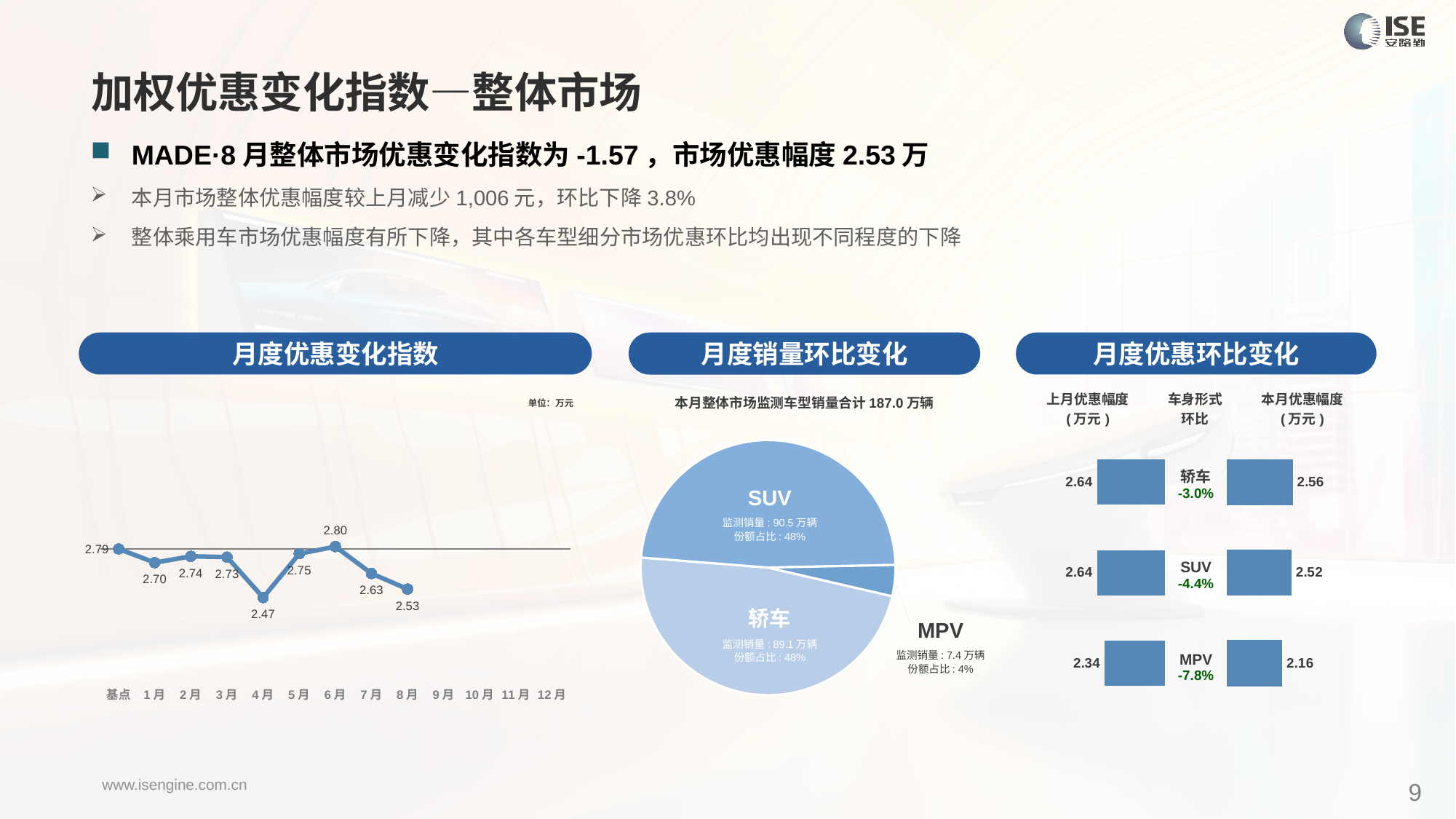

加权优惠变化指数—整体市场
MADE·8月整体市场优惠变化指数为-1.57，市场优惠幅度2.53万
本月市场整体优惠幅度较上月减少1,006元，环比下降3.8%
整体乘用车市场优惠幅度有所下降，其中各车型细分市场优惠环比均出现不同程度的下降
月度优惠变化指数

月度优惠环比变化

月度销量环比变化

### Chart

| Category | Y2024 |
|---|---|
| 基点 | 0.0 |
| 1月 | -0.5377555543318082 |
| 2月 | -0.2897483590059694 |
| 3月 | -0.32 |
| 4月 | -1.9 |
| 5月 | -0.19 |
| 6月 | 0.09 |
| 7月 | -0.96 |
| 8月 | -1.57 |
| 9月 | None |
| 10月 | None |
| 11月 | None |
| 12月 | None |
本月整体市场监测车型销量合计187.0万辆
| 上月优惠幅度 (万元) | 车身形式 环比 | 本月优惠幅度 (万元) |
| --- | --- | --- |
单位：万元

### Chart

| Category | 车身市场 |
|---|---|
| 轿车 | 890948.0 |
| SUV | 905094.0 |
| MPV | 73719.0 |
| 轿车 -3.0% |
| --- |
| SUV -4.4% |
| MPV -7.8% |

### Chart

| Category | 成交均价 |
|---|---|
| 轿车 | 2.64 |
| SUV | 2.64 |
| MPV | 2.34 |

### Chart

| Category | 成交均价 |
|---|---|
| 轿车 | 2.5647551933446167 |
| SUV | 2.518031994466879 |
| MPV | 2.155729594812734 |
SUV
监测销量: 90.5万辆
份额占比: 48%
轿车
监测销量: 89.1万辆
份额占比: 48%
MPV
监测销量: 7.4万辆
份额占比: 4%
9